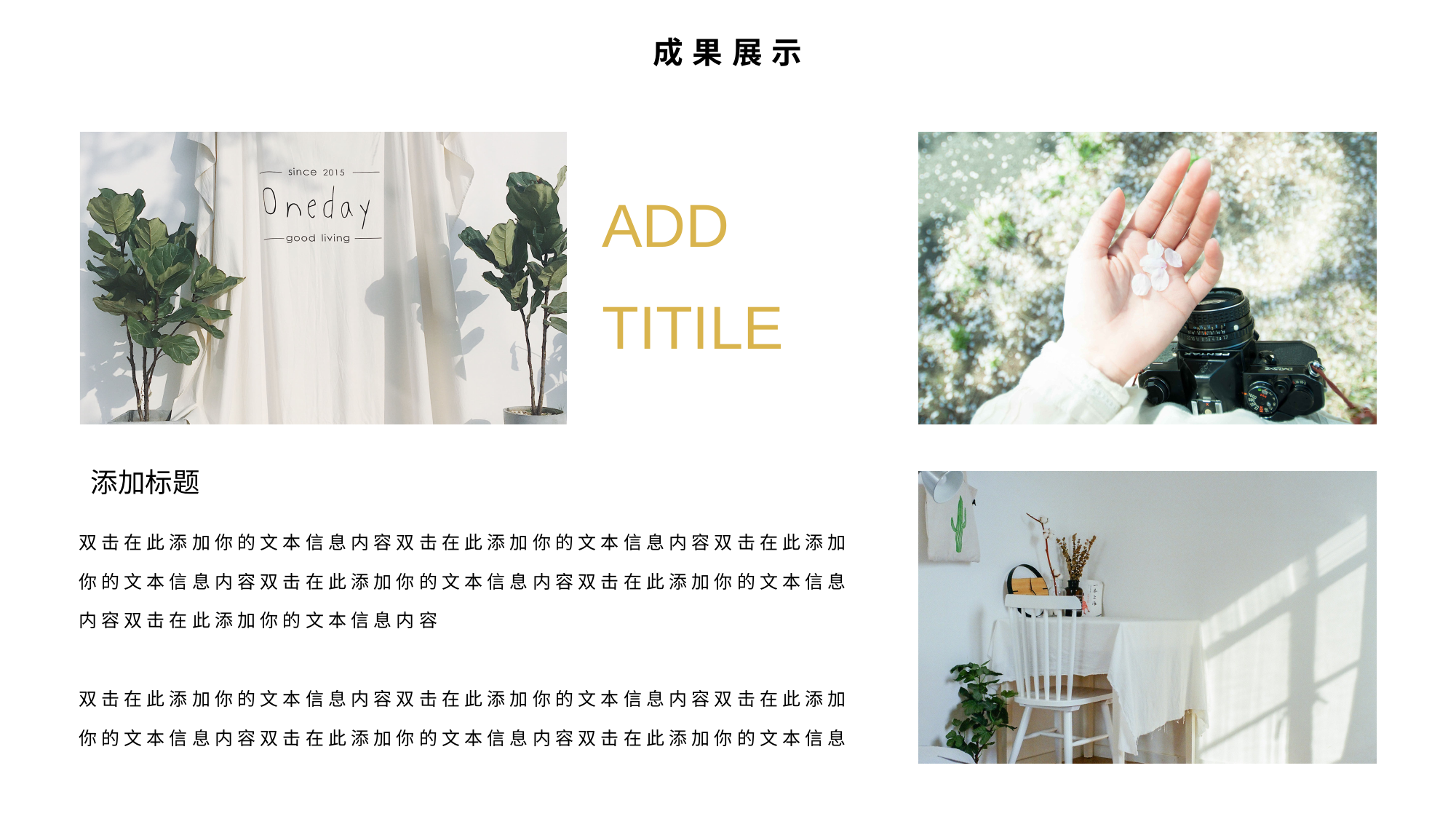

成果展示

ADD TITILE
添加标题

双击在此添加你的文本信息内容双击在此添加你的文本信息内容双击在此添加你的文本信息内容双击在此添加你的文本信息内容双击在此添加你的文本信息内容双击在此添加你的文本信息内容

双击在此添加你的文本信息内容双击在此添加你的文本信息内容双击在此添加你的文本信息内容双击在此添加你的文本信息内容双击在此添加你的文本信息